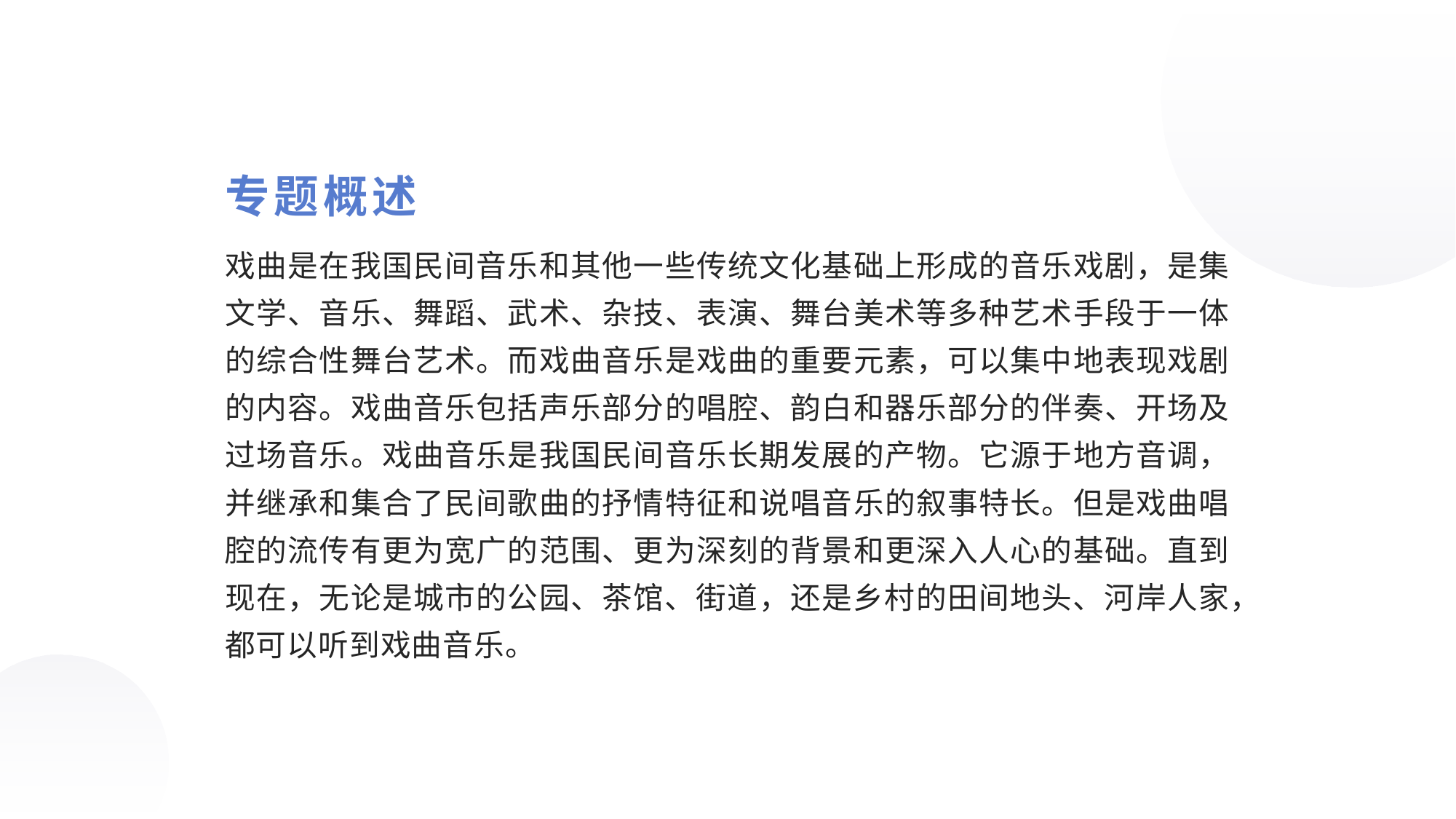

专题概述
戏曲是在我国民间音乐和其他一些传统文化基础上形成的音乐戏剧，是集文学、音乐、舞蹈、武术、杂技、表演、舞台美术等多种艺术手段于一体的综合性舞台艺术。而戏曲音乐是戏曲的重要元素，可以集中地表现戏剧的内容。戏曲音乐包括声乐部分的唱腔、韵白和器乐部分的伴奏、开场及过场音乐。戏曲音乐是我国民间音乐长期发展的产物。它源于地方音调，并继承和集合了民间歌曲的抒情特征和说唱音乐的叙事特长。但是戏曲唱腔的流传有更为宽广的范围、更为深刻的背景和更深入人心的基础。直到现在，无论是城市的公园、茶馆、街道，还是乡村的田间地头、河岸人家，都可以听到戏曲音乐。